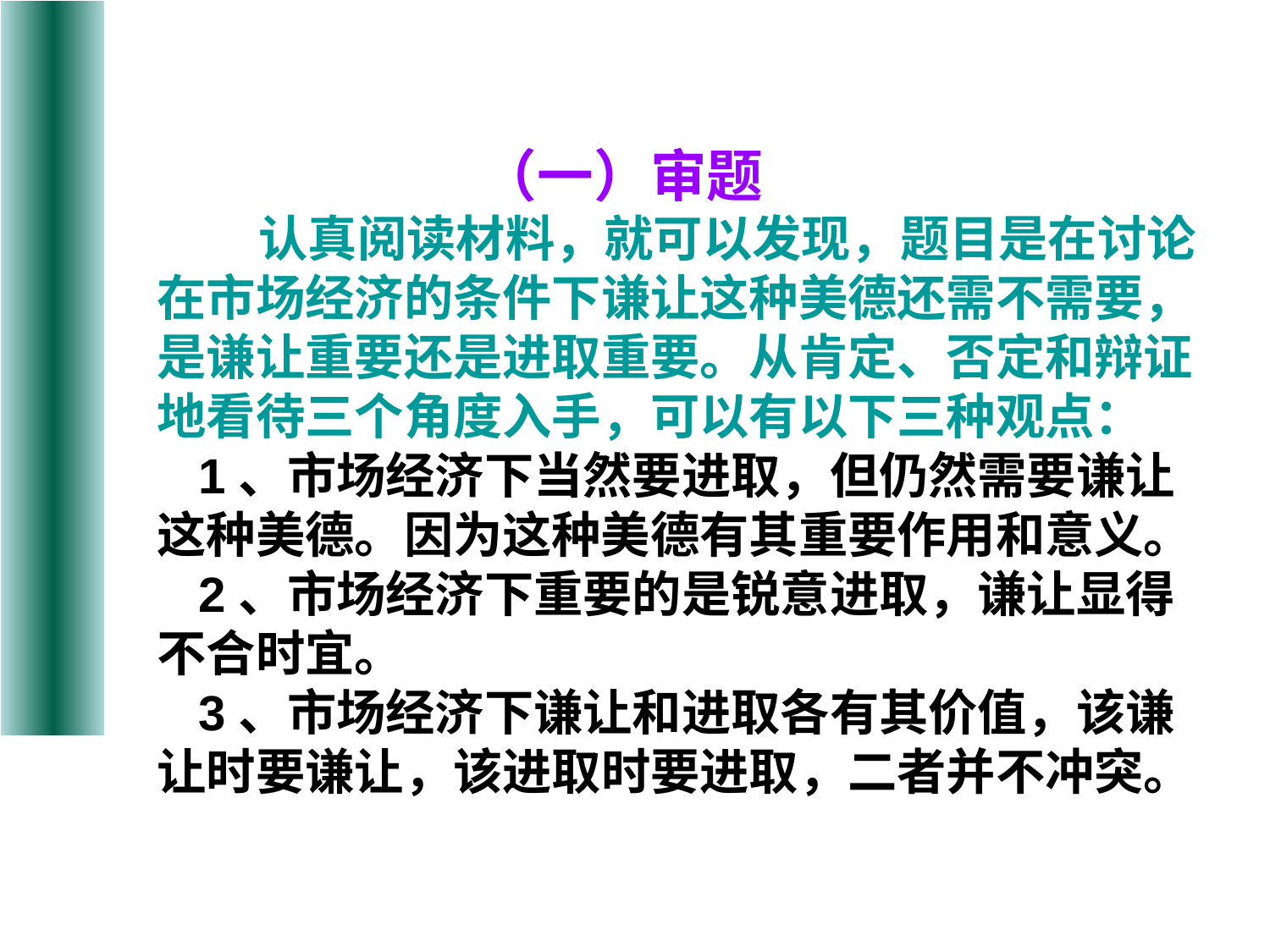

（一）审题
        认真阅读材料，就可以发现，题目是在讨论在市场经济的条件下谦让这种美德还需不需要，是谦让重要还是进取重要。从肯定、否定和辩证地看待三个角度入手，可以有以下三种观点：
   1、市场经济下当然要进取，但仍然需要谦让这种美德。因为这种美德有其重要作用和意义。
   2、市场经济下重要的是锐意进取，谦让显得不合时宜。
   3、市场经济下谦让和进取各有其价值，该谦让时要谦让，该进取时要进取，二者并不冲突。